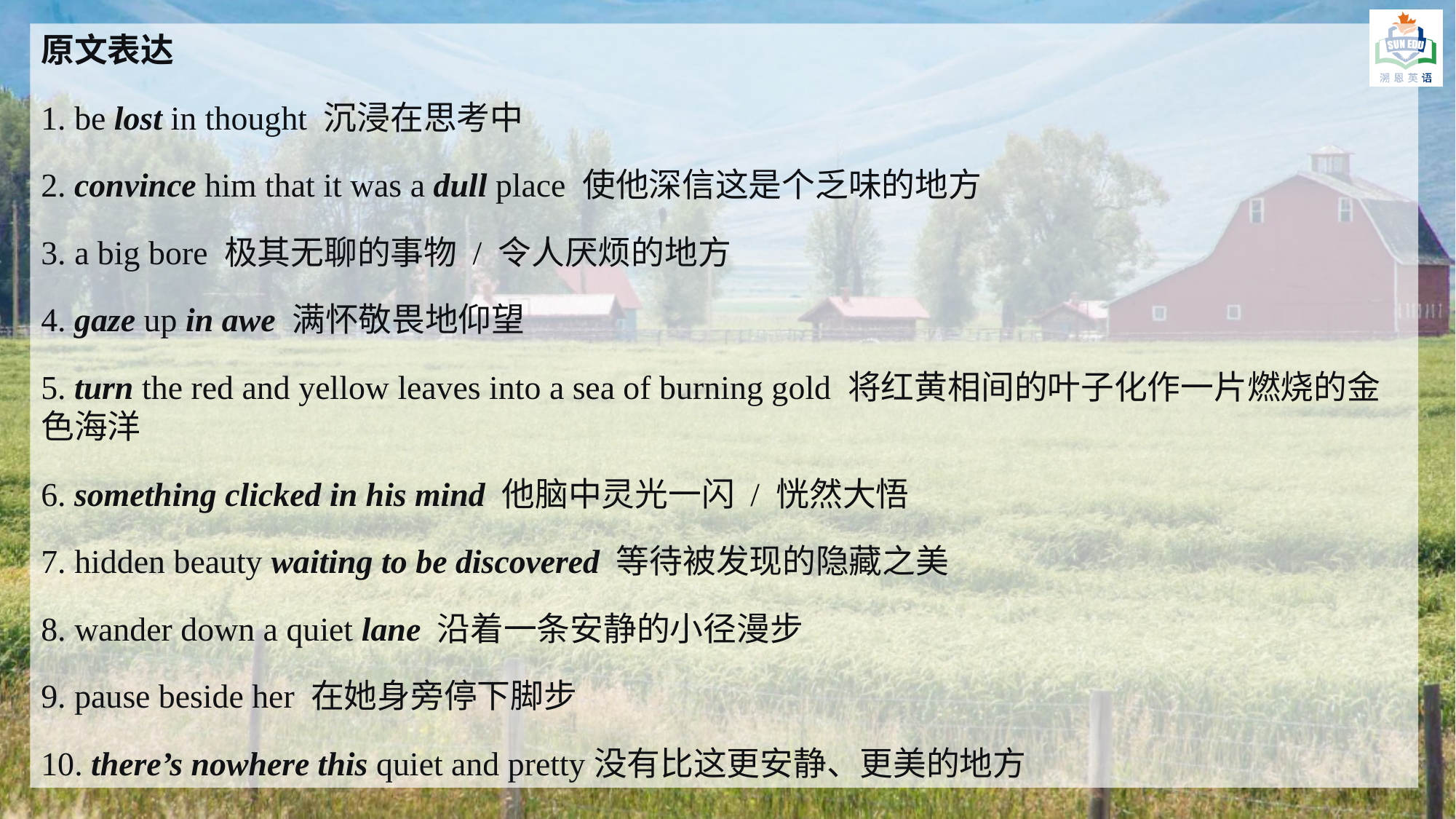

原文表达
1. be lost in thought 沉浸在思考中
2. convince him that it was a dull place 使他深信这是个乏味的地方
3. a big bore 极其无聊的事物 / 令人厌烦的地方
4. gaze up in awe 满怀敬畏地仰望
5. turn the red and yellow leaves into a sea of burning gold 将红黄相间的叶子化作一片燃烧的金色海洋
6. something clicked in his mind 他脑中灵光一闪 / 恍然大悟
7. hidden beauty waiting to be discovered 等待被发现的隐藏之美
8. wander down a quiet lane 沿着一条安静的小径漫步
9. pause beside her 在她身旁停下脚步
10. there’s nowhere this quiet and pretty没有比这更安静、更美的地方